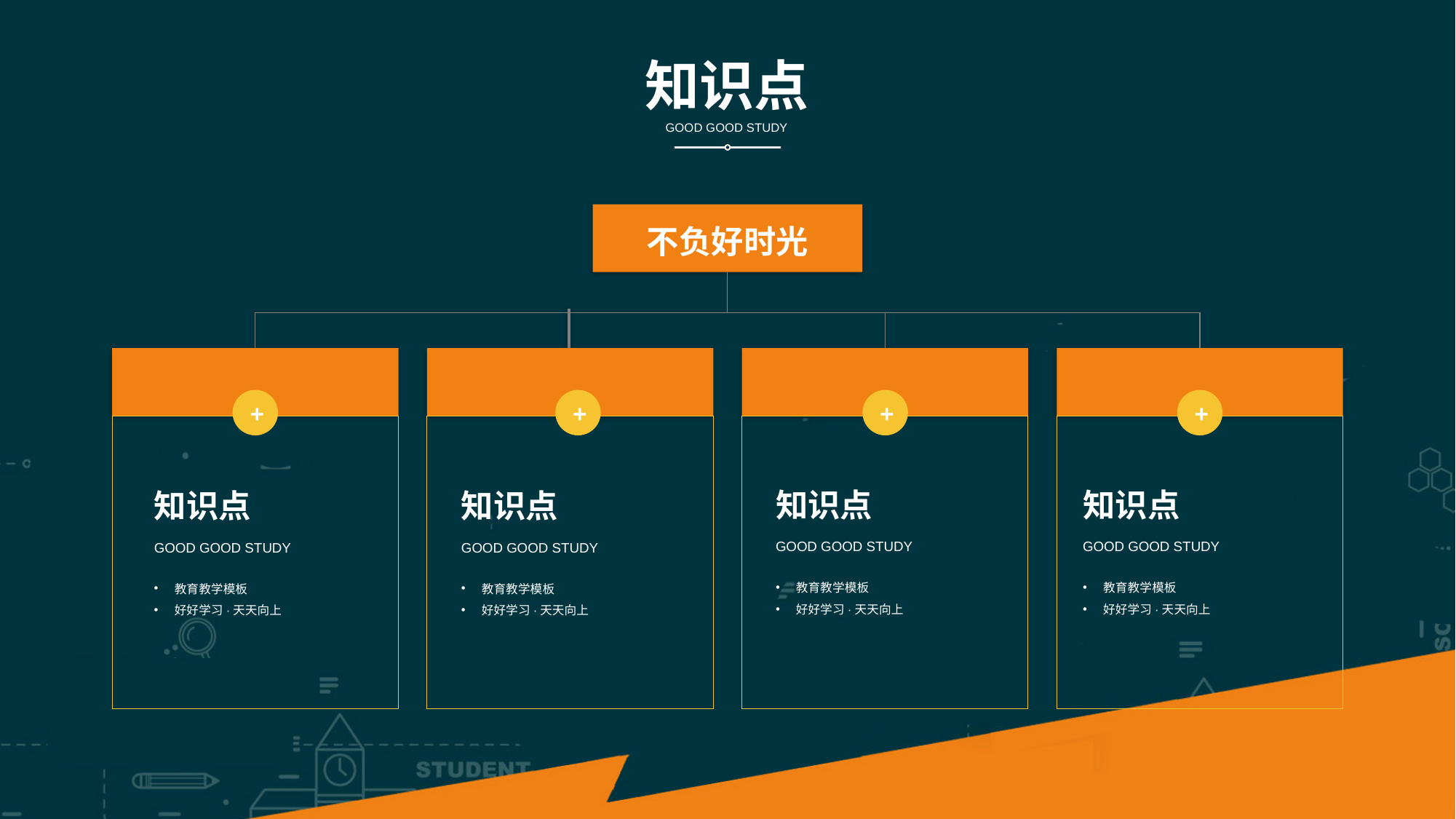

知识点
GOOD GOOD STUDY

不负好时光

+
+
+
+

知识点
知识点
知识点
知识点
GOOD GOOD STUDY
GOOD GOOD STUDY
GOOD GOOD STUDY
GOOD GOOD STUDY
教育教学模板
好好学习·天天向上
教育教学模板
好好学习·天天向上
教育教学模板
好好学习·天天向上
教育教学模板
好好学习·天天向上